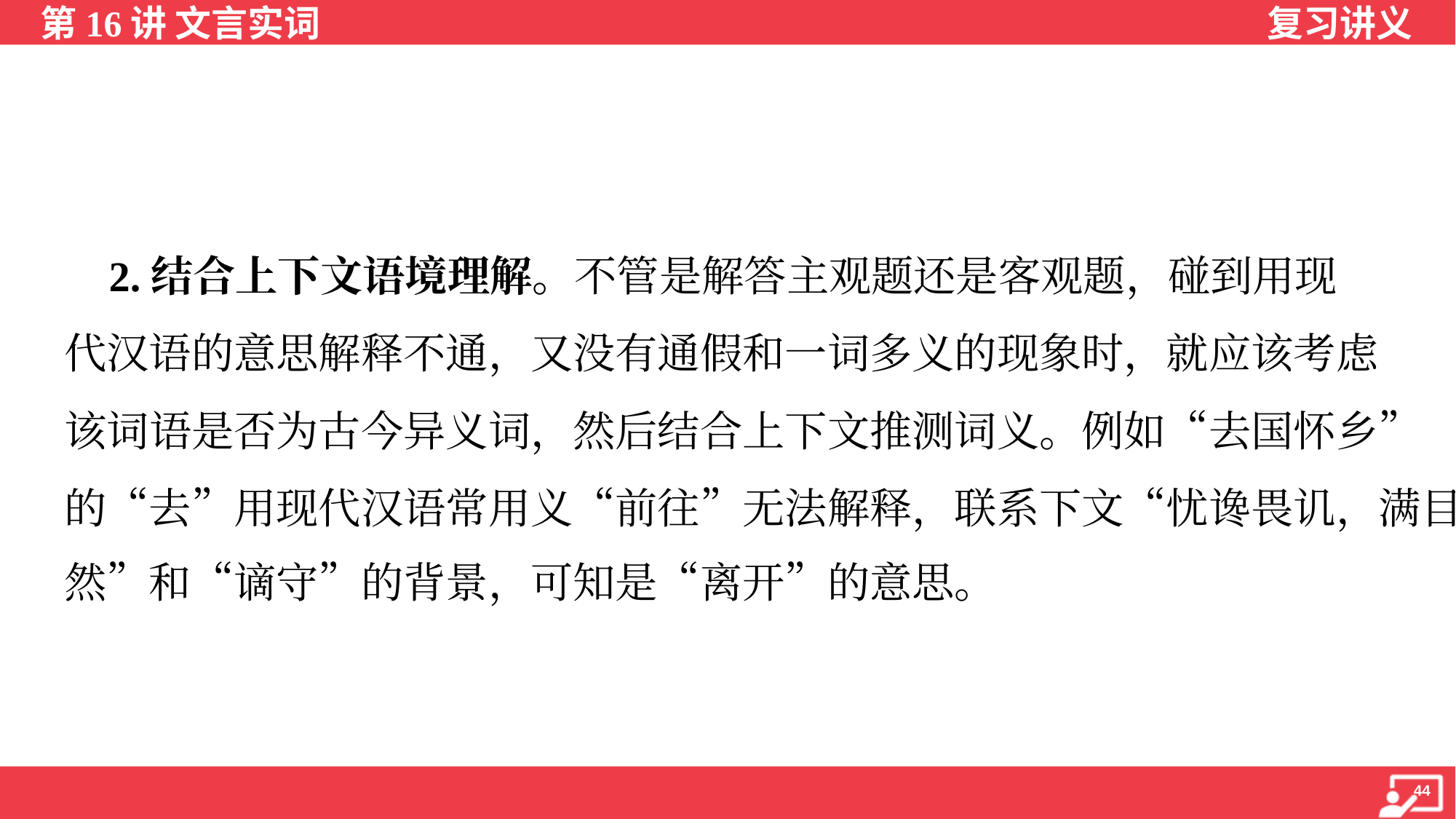

2.结合上下文语境理解。不管是解答主观题还是客观题，碰到用现
代汉语的意思解释不通，又没有通假和一词多义的现象时，就应该考虑
该词语是否为古今异义词，然后结合上下文推测词义。例如“去国怀乡”
的“去”用现代汉语常用义“前往”无法解释，联系下文“忧谗畏讥，满目萧
然”和“谪守”的背景，可知是“离开”的意思。